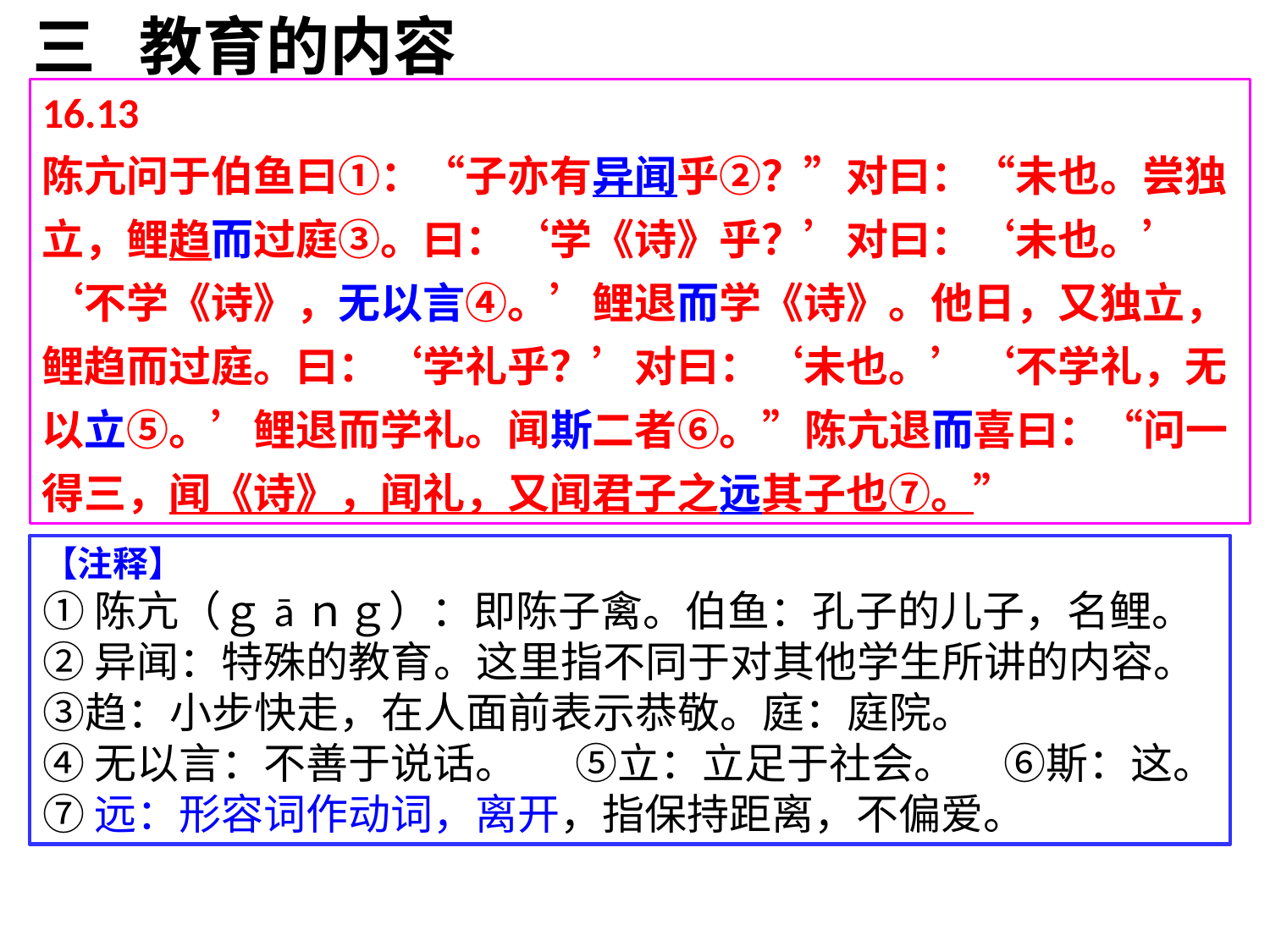

三   教育的内容
16.13
陈亢问于伯鱼曰①：“子亦有异闻乎②？”对曰：“未也。尝独立，鲤趋而过庭③。曰：‘学《诗》乎？’对曰：‘未也。’‘不学《诗》，无以言④。’鲤退而学《诗》。他日，又独立，鲤趋而过庭。曰：‘学礼乎？’对曰：‘未也。’‘不学礼，无以立⑤。’鲤退而学礼。闻斯二者⑥。”陈亢退而喜曰：“问一得三，闻《诗》，闻礼，又闻君子之远其子也⑦。”
【注释】
①陈亢（ｇāｎｇ）：即陈子禽。伯鱼：孔子的儿子，名鲤。
②异闻：特殊的教育。这里指不同于对其他学生所讲的内容。
③趋：小步快走，在人面前表示恭敬。庭：庭院。
④无以言：不善于说话。      ⑤立：立足于社会。     ⑥斯：这。
⑦远：形容词作动词，离开，指保持距离，不偏爱。